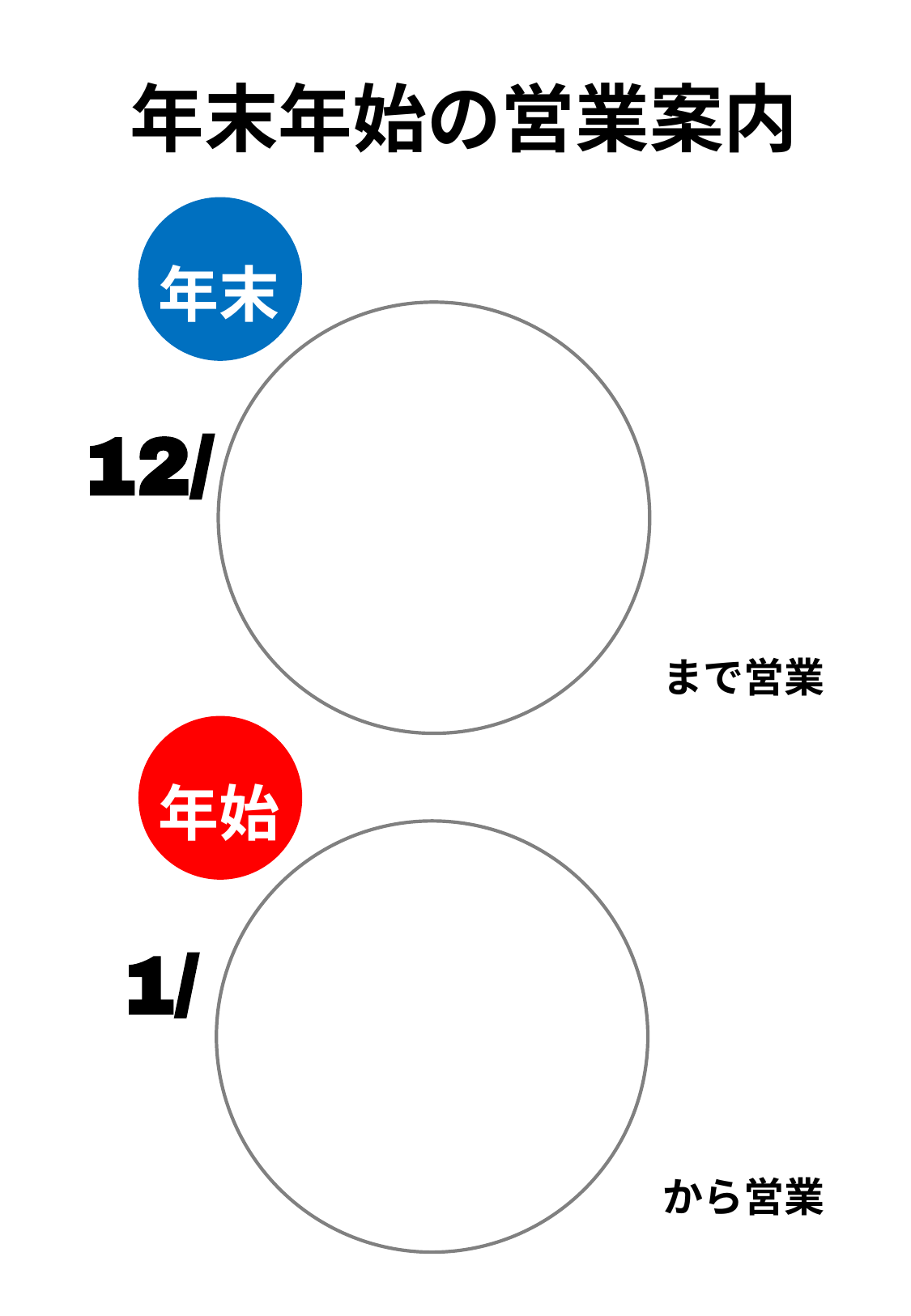

年末年始の営業案内
年末

12/
まで営業
年始

1/
から営業